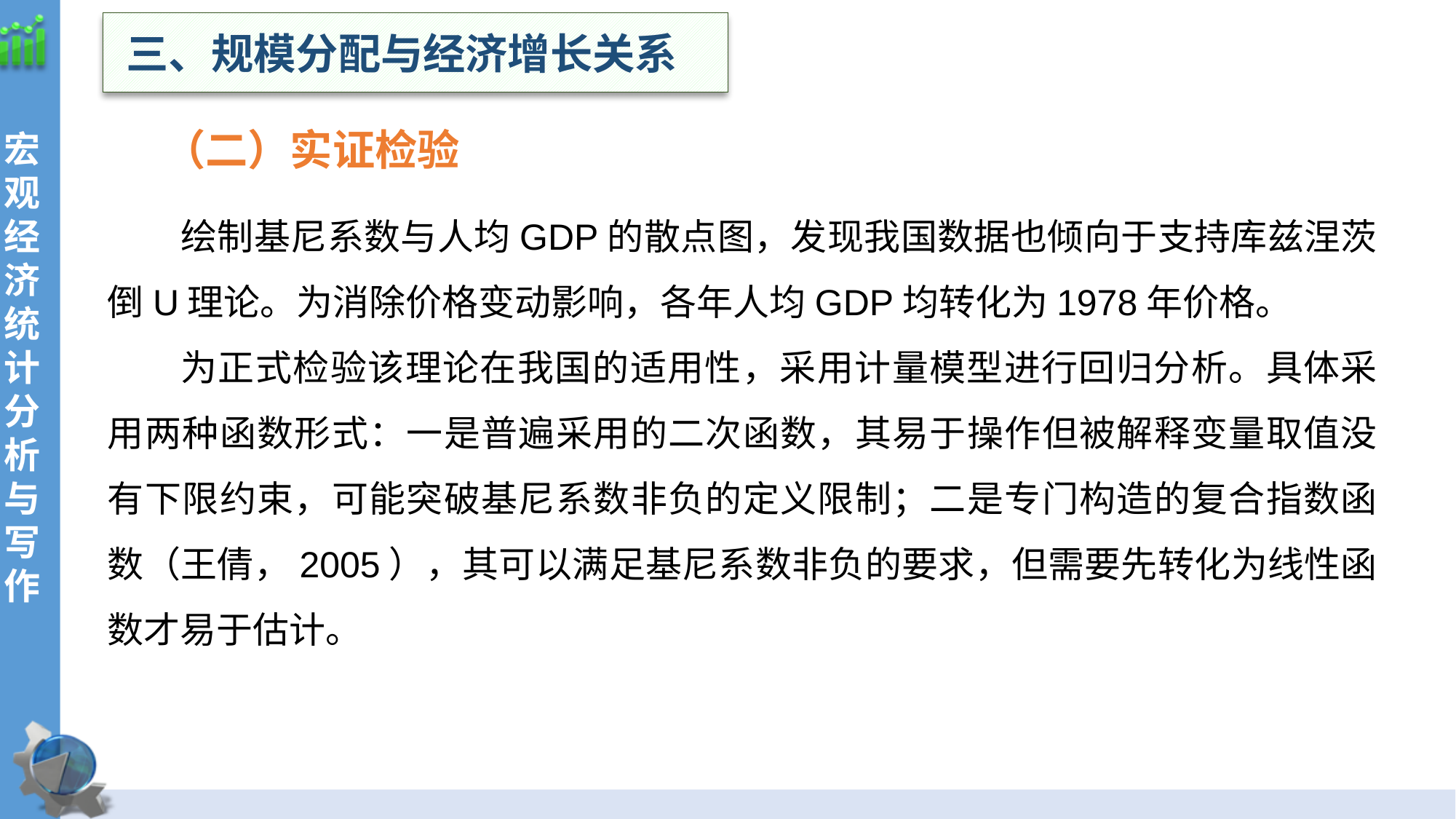

三、规模分配与经济增长关系
（二）实证检验

绘制基尼系数与人均GDP的散点图，发现我国数据也倾向于支持库兹涅茨倒U理论。为消除价格变动影响，各年人均GDP均转化为1978年价格。
为正式检验该理论在我国的适用性，采用计量模型进行回归分析。具体采用两种函数形式：一是普遍采用的二次函数，其易于操作但被解释变量取值没有下限约束，可能突破基尼系数非负的定义限制；二是专门构造的复合指数函数（王倩，2005），其可以满足基尼系数非负的要求，但需要先转化为线性函数才易于估计。